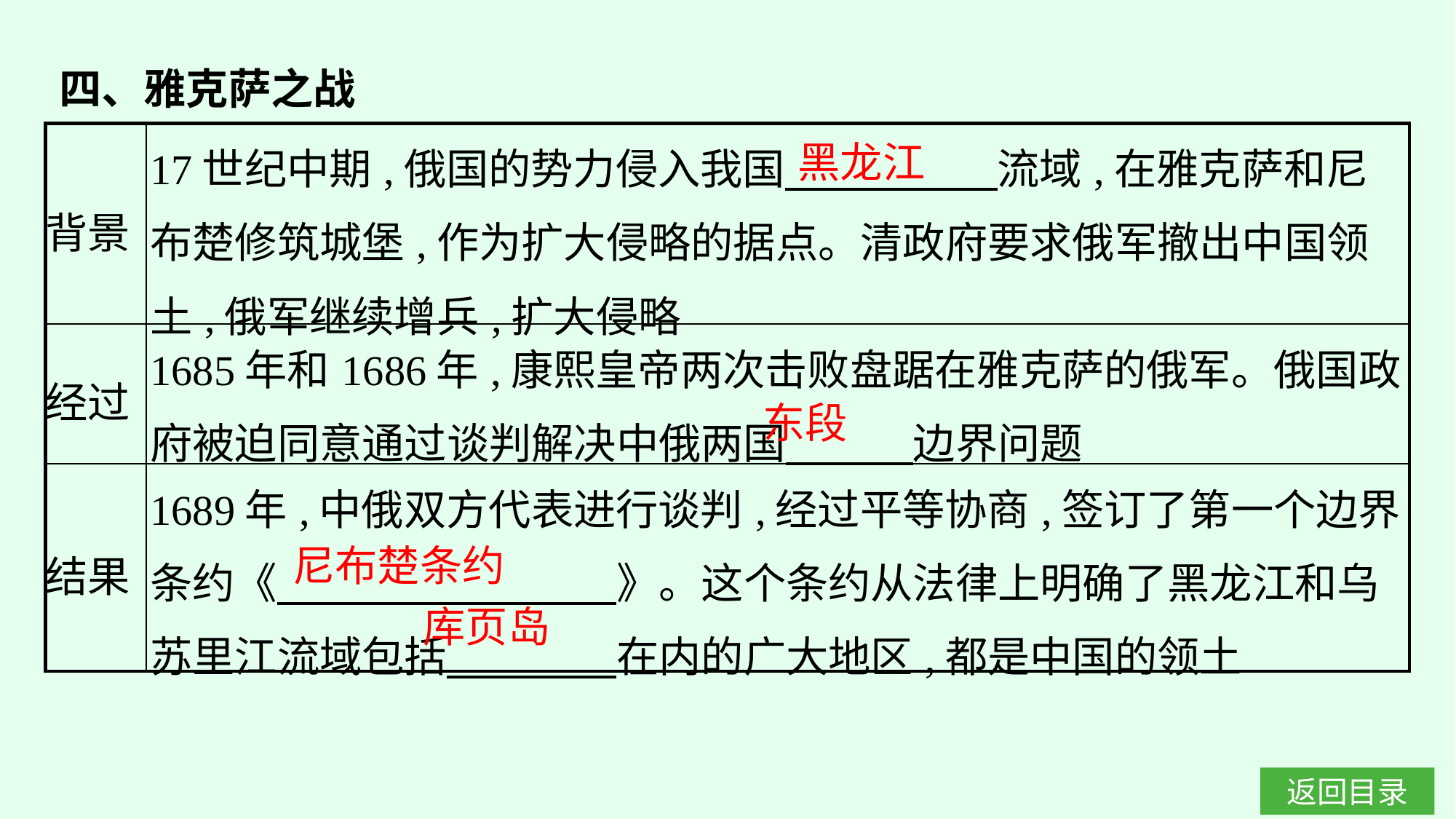

四、雅克萨之战
| 背景 | 17世纪中期,俄国的势力侵入我国　　　　　流域,在雅克萨和尼布楚修筑城堡,作为扩大侵略的据点。清政府要求俄军撤出中国领土,俄军继续增兵,扩大侵略 |
| --- | --- |
| 经过 | 1685年和1686年,康熙皇帝两次击败盘踞在雅克萨的俄军。俄国政府被迫同意通过谈判解决中俄两国　　　边界问题 |
| 结果 | 1689年,中俄双方代表进行谈判,经过平等协商,签订了第一个边界条约《　　　　　　　　》。这个条约从法律上明确了黑龙江和乌苏里江流域包括　　　　在内的广大地区,都是中国的领土 |
黑龙江
东段
尼布楚条约
库页岛